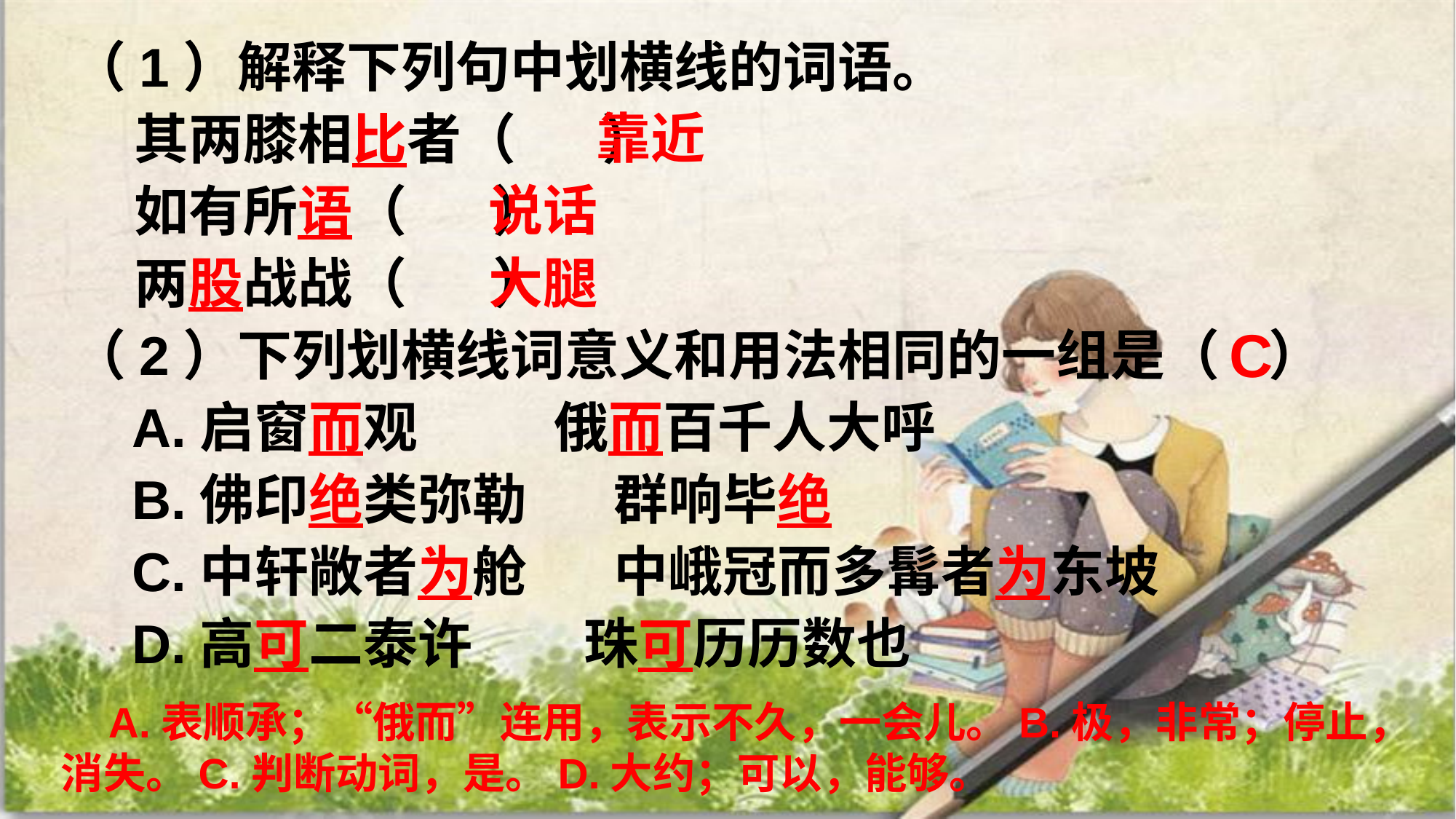

（1）解释下列句中划横线的词语。
    其两膝相比者（       ）
    如有所语（       ）
    两股战战（       ）
（2）下列划横线词意义和用法相同的一组是（    ）
    A.启窗而观           俄而百千人大呼
    B.佛印绝类弥勒       群响毕绝
    C.中轩敞者为舱       中峨冠而多髯者为东坡
    D.高可二泰许         珠可历历数也
靠近
说话
大腿
C
    A.表顺承；“俄而”连用，表示不久，一会儿。B.极，非常；停止，消失。C.判断动词，是。D.大约；可以，能够。